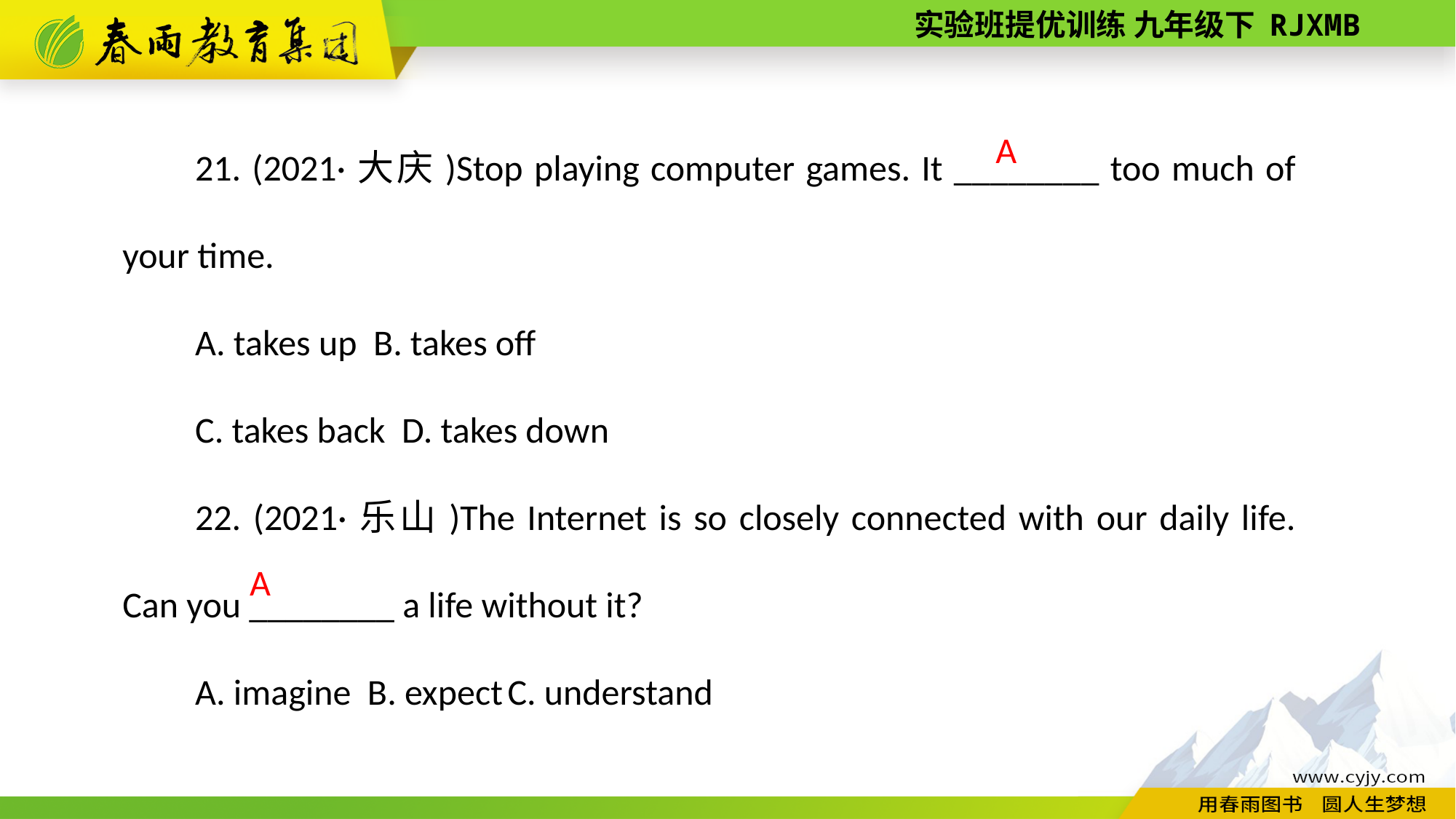

21. (2021·大庆)Stop playing computer games. It ________ too much of your time.
A. takes up  B. takes off
C. takes back  D. takes down
22. (2021·乐山)The Internet is so closely connected with our daily life. Can you ________ a life without it?
A. imagine  B. expect C. understand
A
A